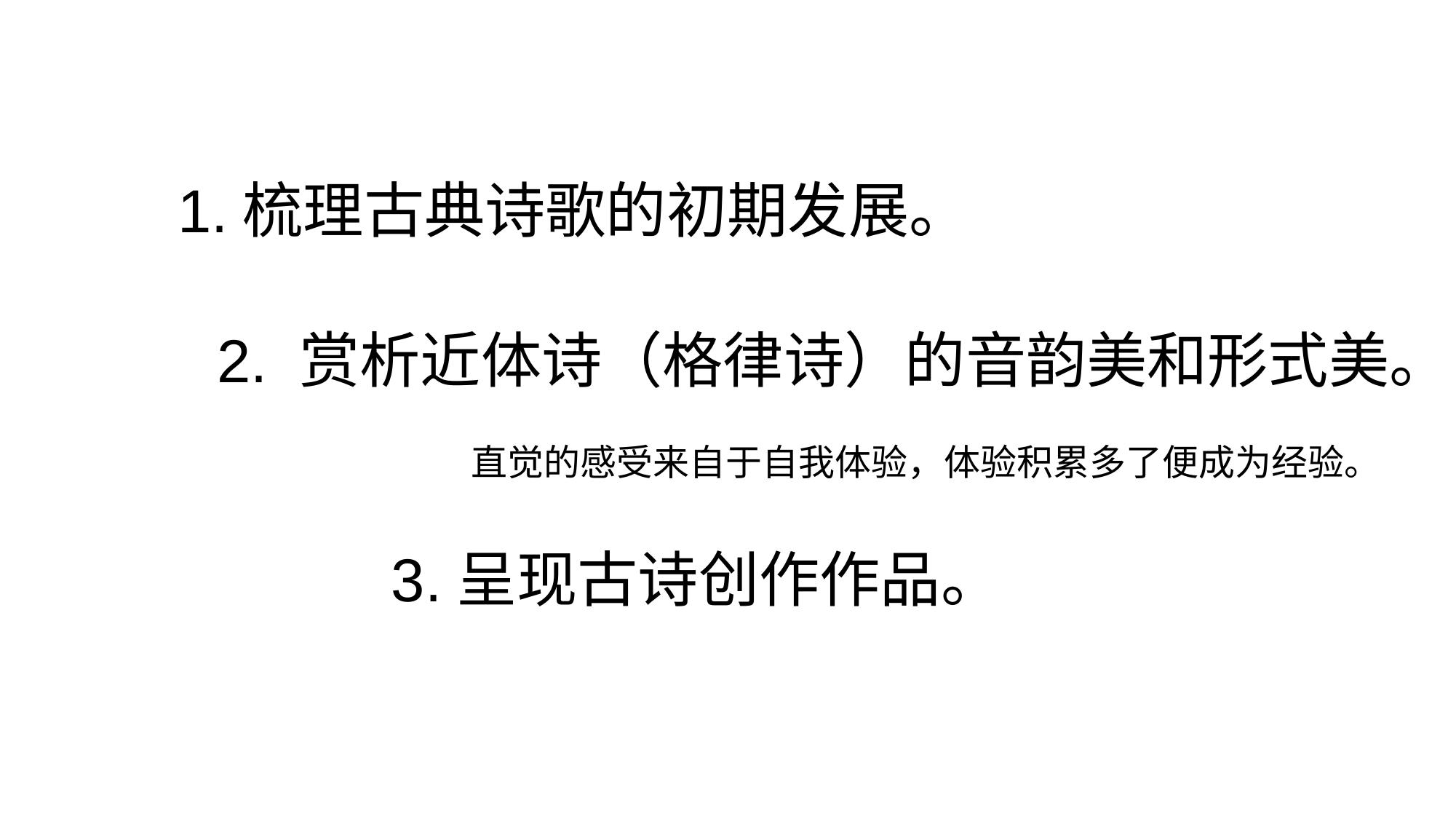

#
1.梳理古典诗歌的初期发展。
2. 赏析近体诗（格律诗）的音韵美和形式美。
直觉的感受来自于自我体验，体验积累多了便成为经验。
3.呈现古诗创作作品。